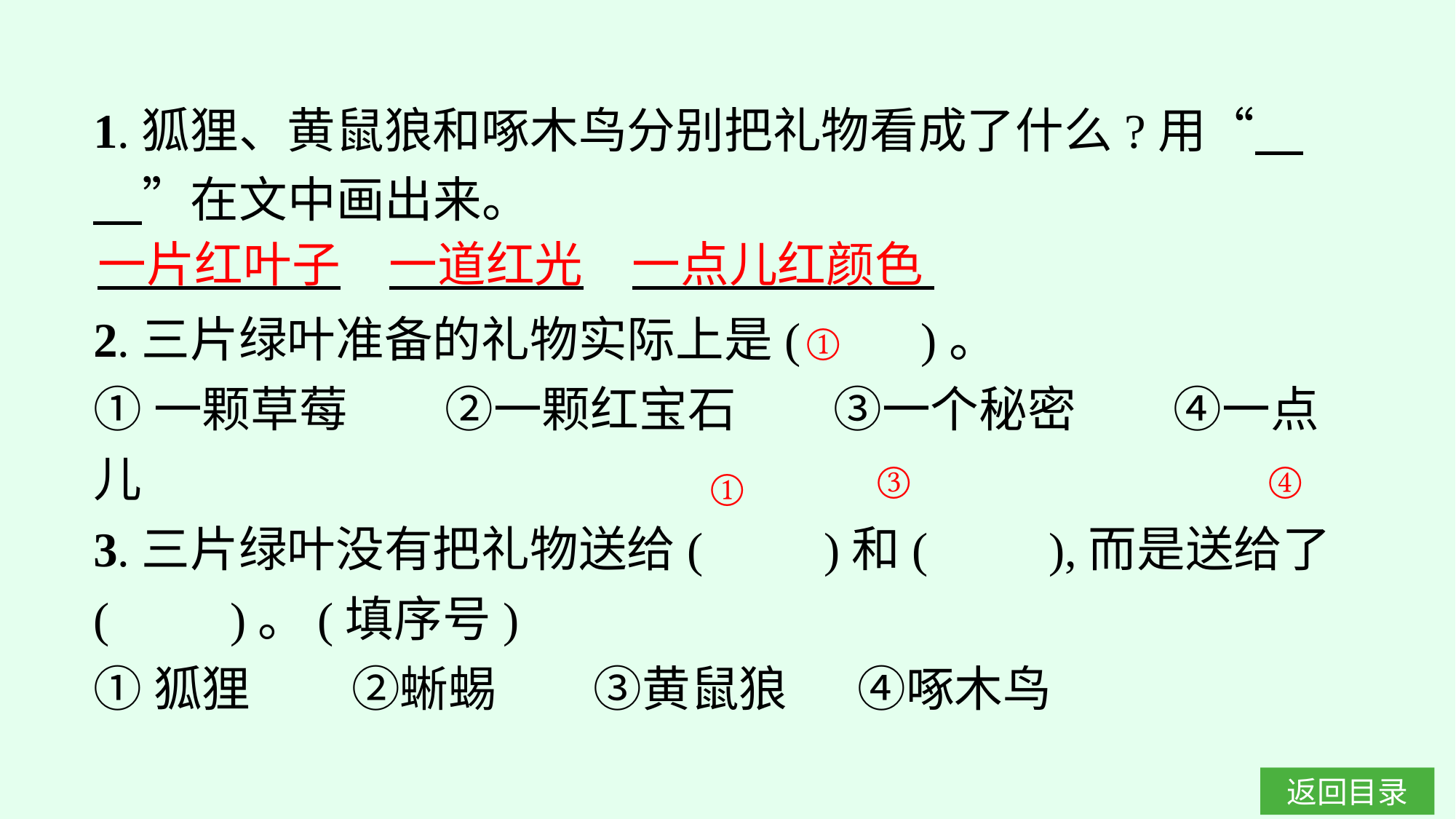

1.狐狸、黄鼠狼和啄木鸟分别把礼物看成了什么?用“　　”在文中画出来。

2.三片绿叶准备的礼物实际上是(　　)。
①一颗草莓　　②一颗红宝石　　③一个秘密　　④一点儿
3.三片绿叶没有把礼物送给(　　)和(　　),而是送给了(　　)。(填序号)
①狐狸	②蜥蜴	③黄鼠狼	④啄木鸟
一片红叶子　一道红光　一点儿红颜色
①
③
④
①